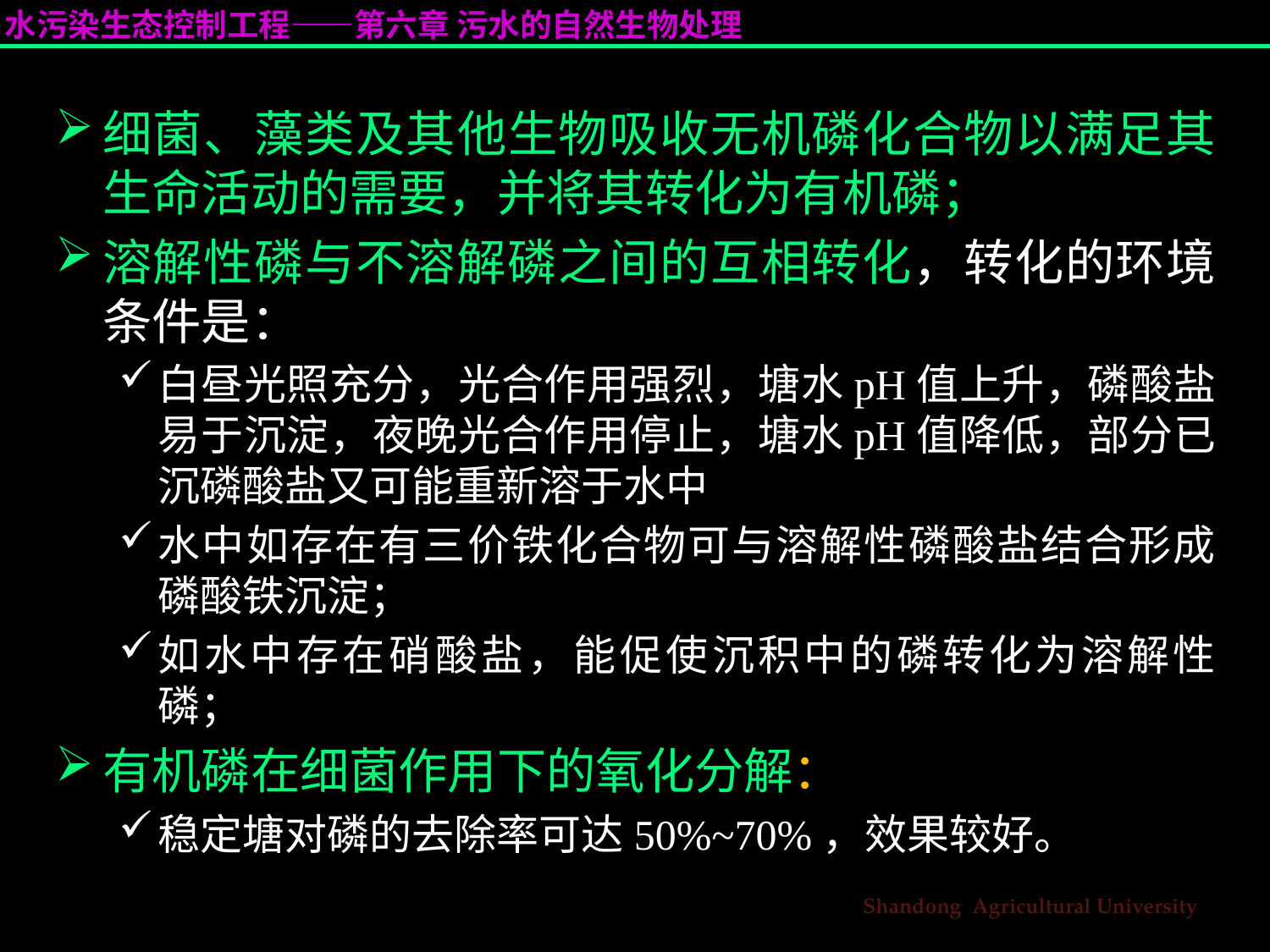

细菌、藻类及其他生物吸收无机磷化合物以满足其生命活动的需要，并将其转化为有机磷；
溶解性磷与不溶解磷之间的互相转化，转化的环境条件是：
白昼光照充分，光合作用强烈，塘水pH值上升，磷酸盐易于沉淀，夜晚光合作用停止，塘水pH值降低，部分已沉磷酸盐又可能重新溶于水中
水中如存在有三价铁化合物可与溶解性磷酸盐结合形成磷酸铁沉淀；
如水中存在硝酸盐，能促使沉积中的磷转化为溶解性磷；
有机磷在细菌作用下的氧化分解：
稳定塘对磷的去除率可达50%~70%，效果较好。